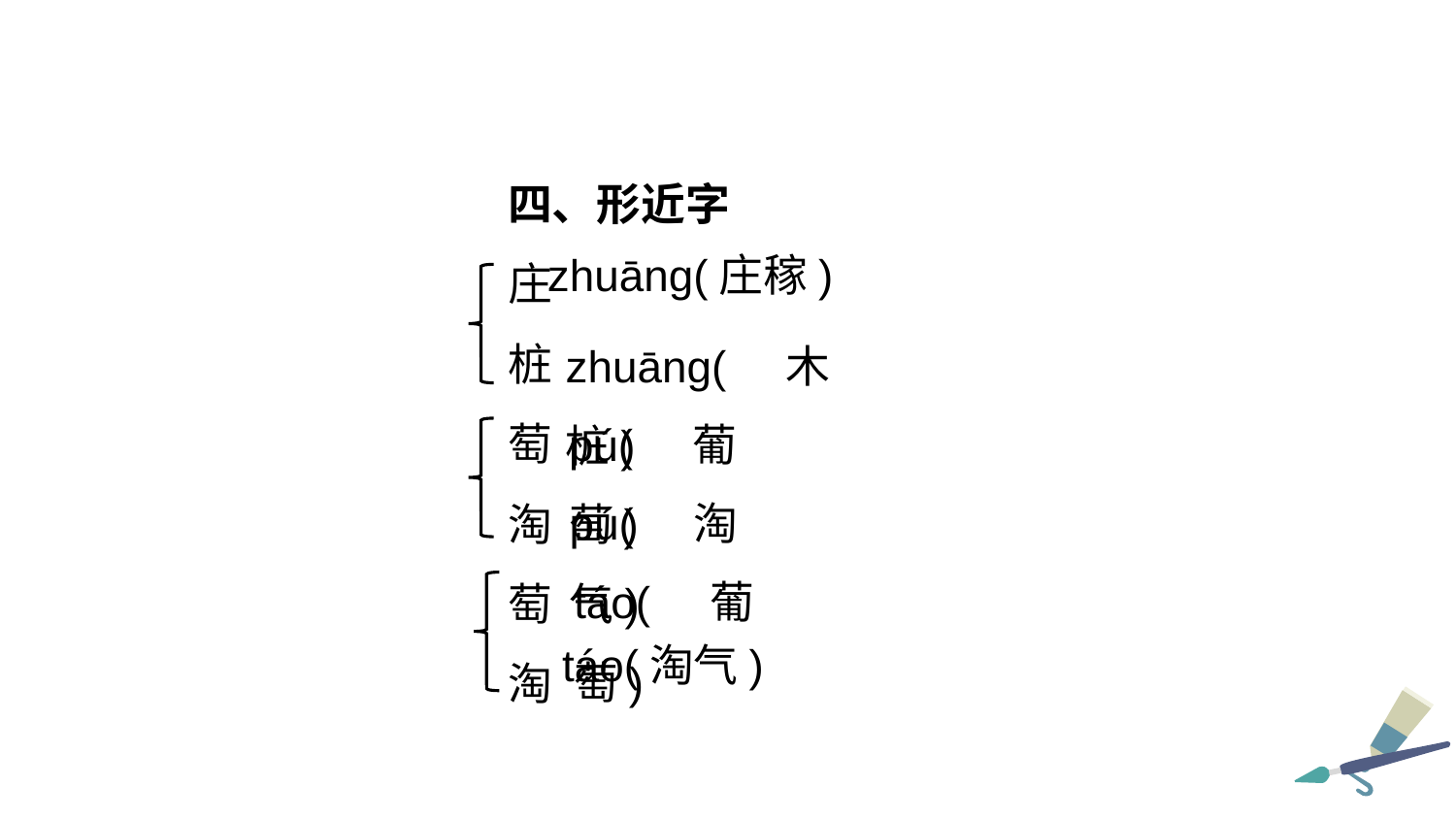

四、形近字
庄
桩
萄
淘
萄
淘
zhuāng(庄稼)

zhuāng(木桩)
pú(葡萄)

pú(淘气)
táo(葡萄)

táo(淘气)